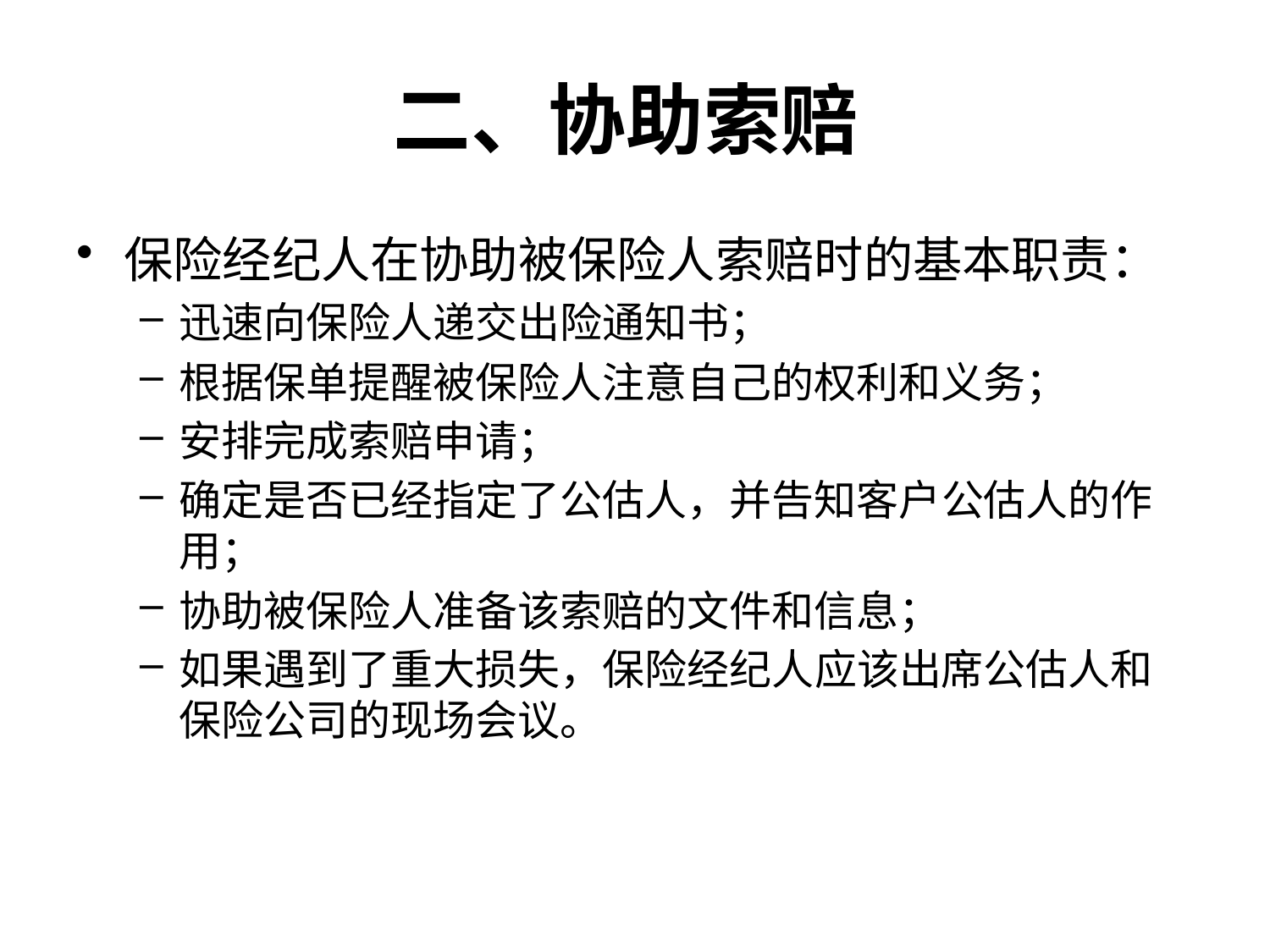

# 二、协助索赔
保险经纪人在协助被保险人索赔时的基本职责：
迅速向保险人递交出险通知书；
根据保单提醒被保险人注意自己的权利和义务；
安排完成索赔申请；
确定是否已经指定了公估人，并告知客户公估人的作用；
协助被保险人准备该索赔的文件和信息；
如果遇到了重大损失，保险经纪人应该出席公估人和保险公司的现场会议。